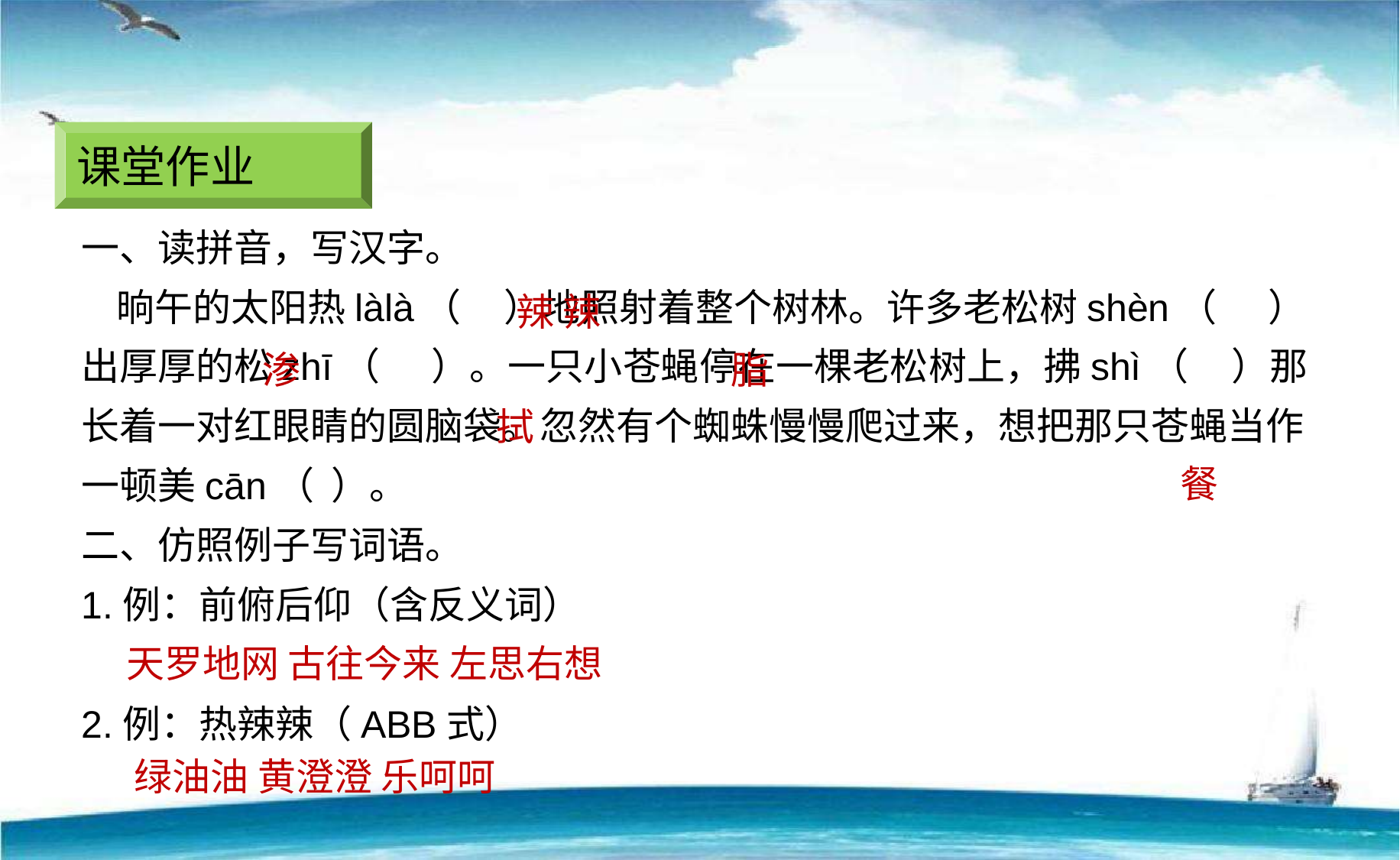

课堂作业

一、读拼音，写汉字。
   晌午的太阳热làlà（     ）地照射着整个树林。许多老松树shèn（      ）出厚厚的松zhī（      ）。一只小苍蝇停在一棵老松树上，拂shì（     ）那长着一对红眼睛的圆脑袋。忽然有个蜘蛛慢慢爬过来，想把那只苍蝇当作一顿美cān（  ）。
二、仿照例子写词语。
1.例：前俯后仰（含反义词）

2.例：热辣辣（ABB式）

辣 辣
渗
脂
 拭
餐
天罗地网 古往今来 左思右想
绿油油 黄澄澄 乐呵呵